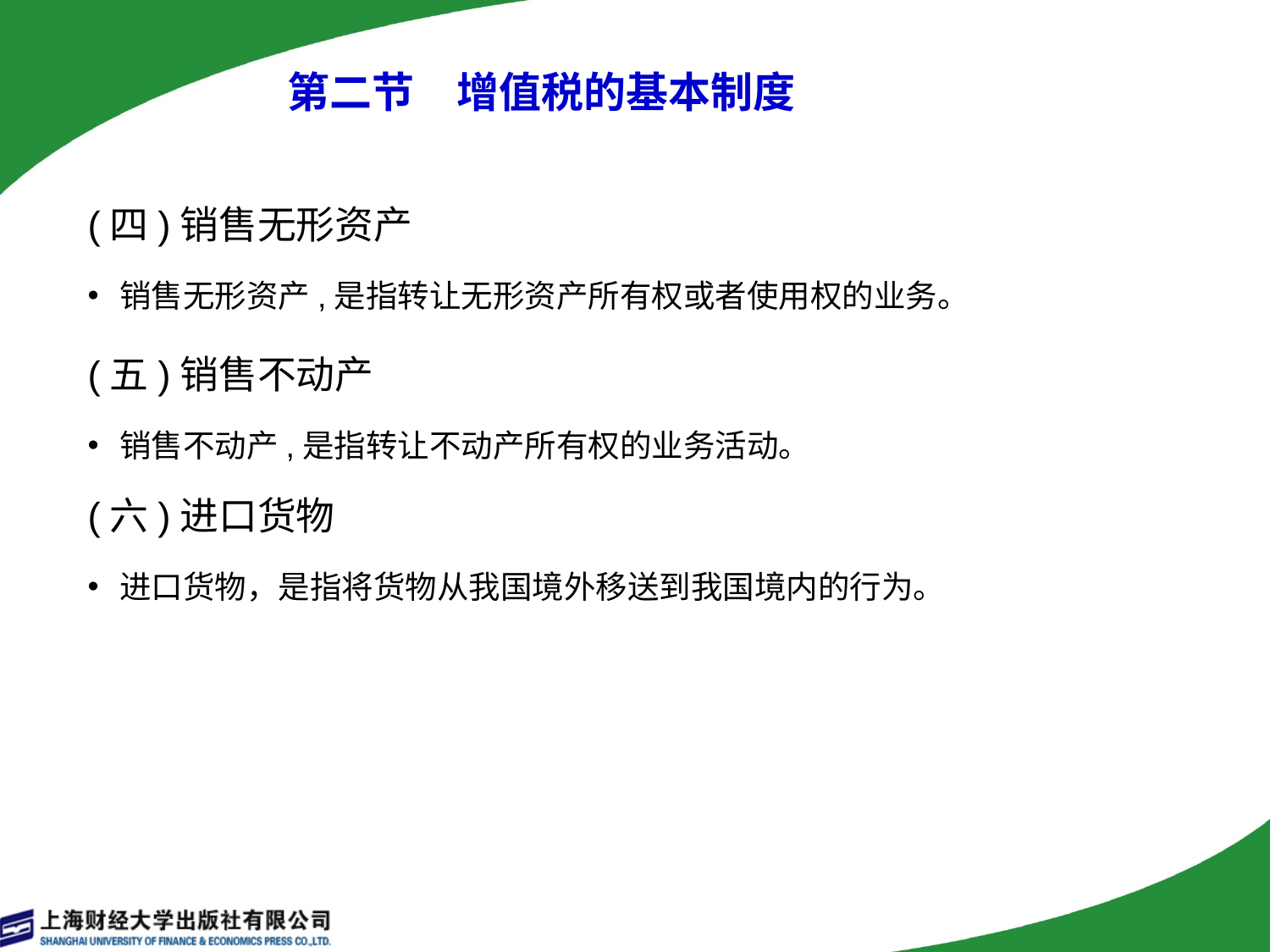

第二节　增值税的基本制度
(四)销售无形资产
销售无形资产,是指转让无形资产所有权或者使用权的业务。
(五)销售不动产
销售不动产,是指转让不动产所有权的业务活动。
(六)进口货物
进口货物，是指将货物从我国境外移送到我国境内的行为。